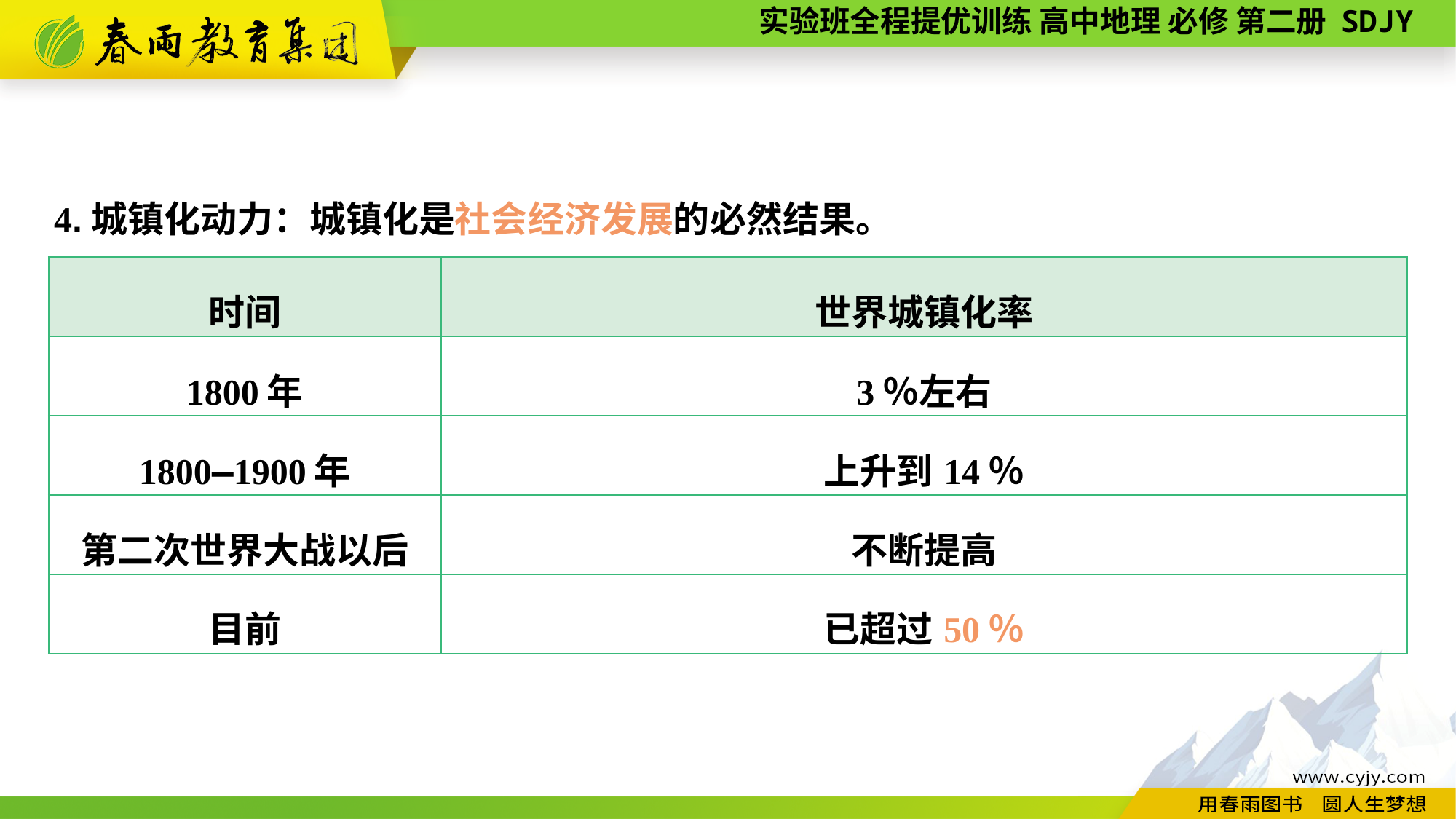

4.城镇化动力：城镇化是社会经济发展的必然结果。
| 时间 | 世界城镇化率 |
| --- | --- |
| 1800年 | 3％左右 |
| 1800—1900年 | 上升到14％ |
| 第二次世界大战以后 | 不断提高 |
| 目前 | 已超过50％ |